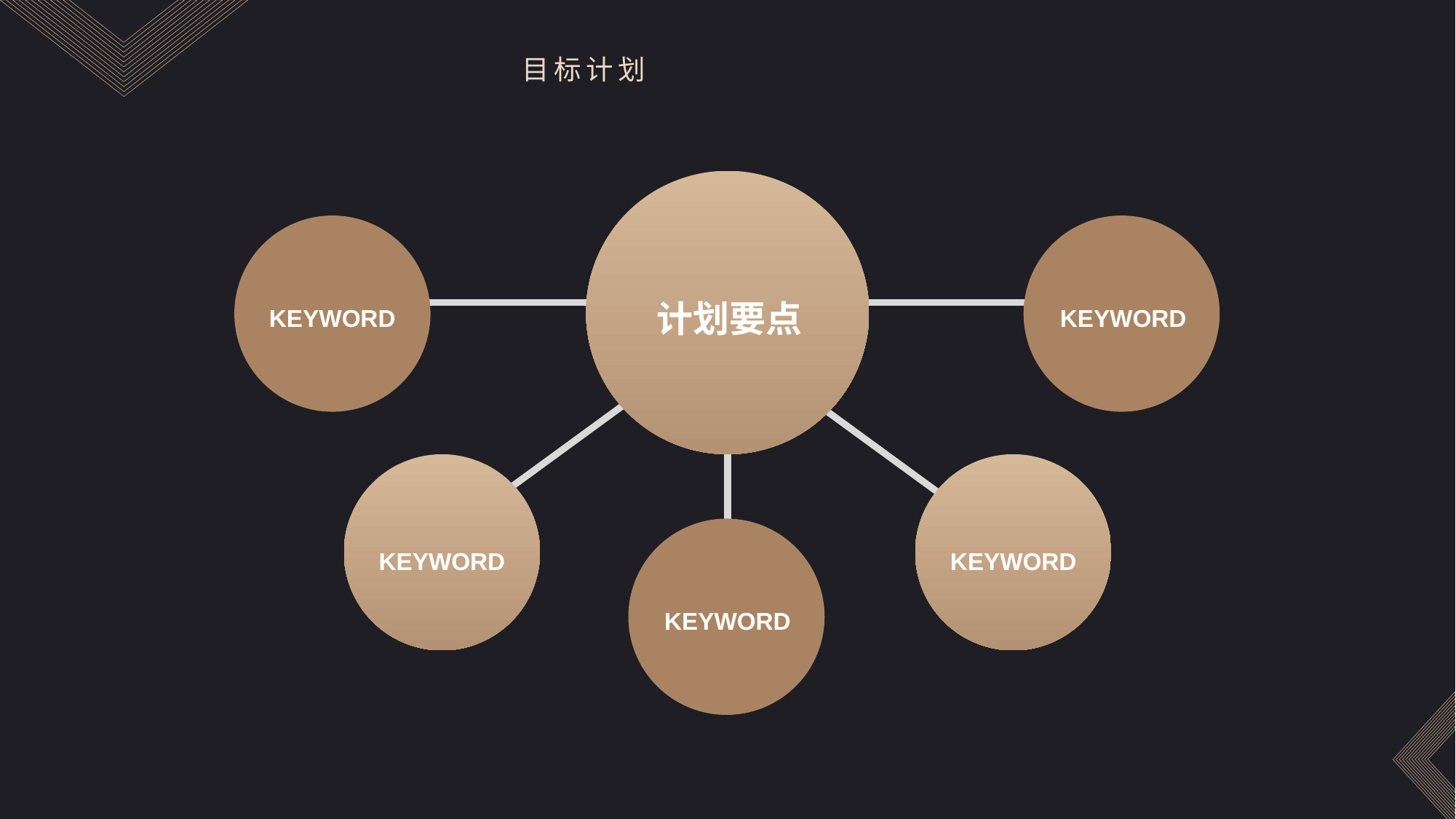

目标计划

计划要点
KEYWORD
KEYWORD

KEYWORD
KEYWORD
KEYWORD